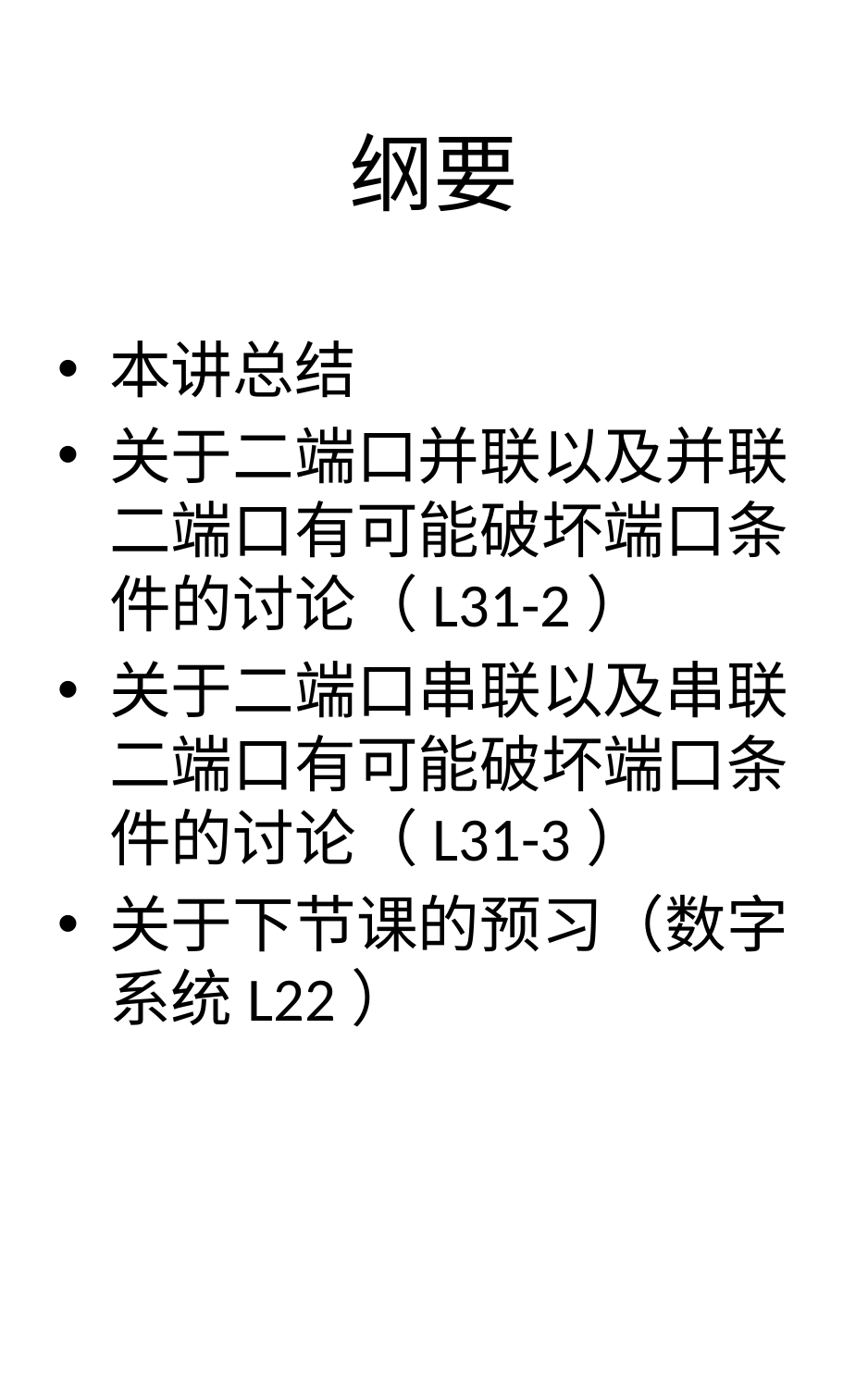

# 纲要
本讲总结
关于二端口并联以及并联二端口有可能破坏端口条件的讨论（L31-2）
关于二端口串联以及串联二端口有可能破坏端口条件的讨论（L31-3）
关于下节课的预习（数字系统L22）